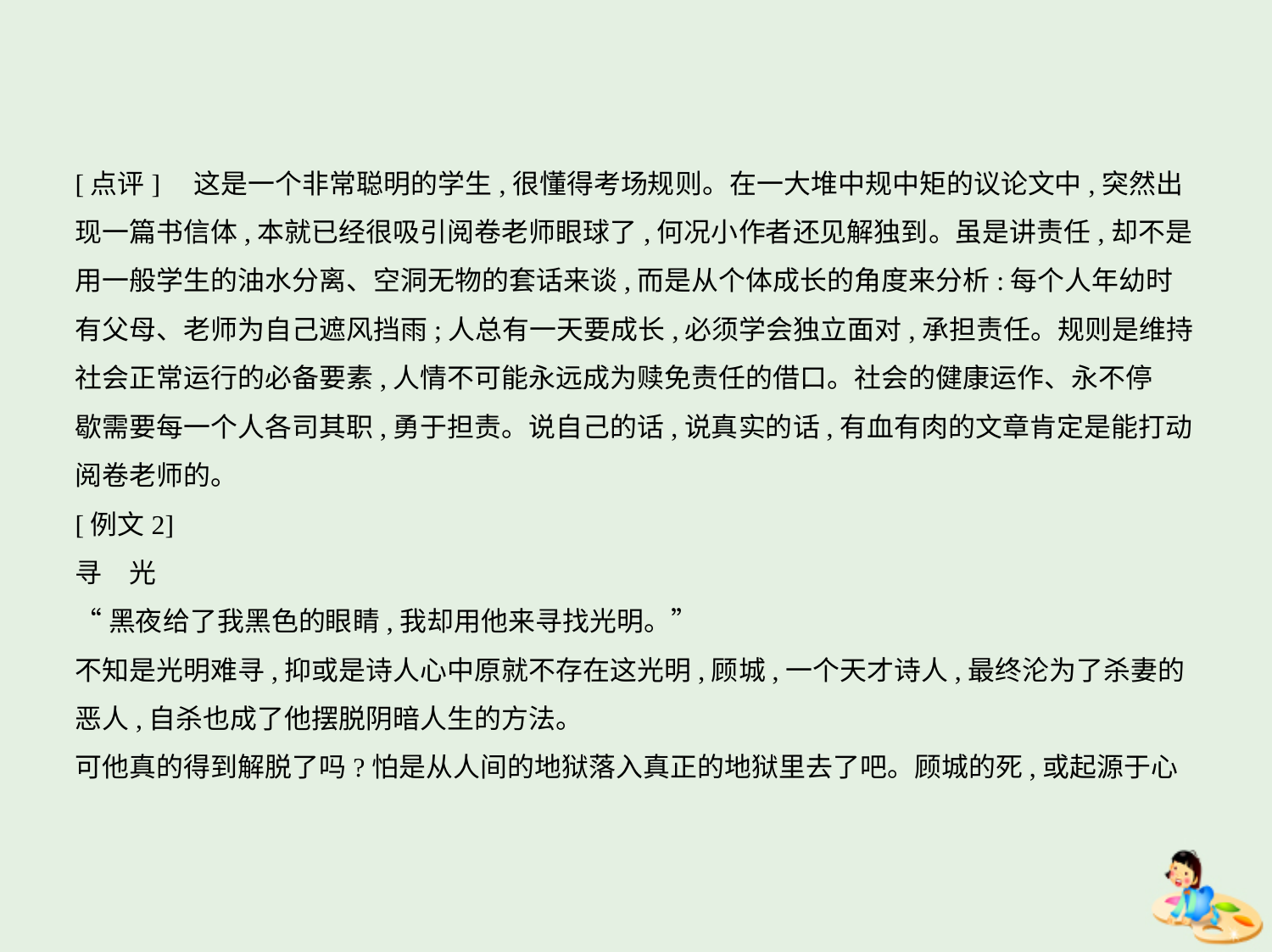

[点评]　这是一个非常聪明的学生,很懂得考场规则。在一大堆中规中矩的议论文中,突然出
现一篇书信体,本就已经很吸引阅卷老师眼球了,何况小作者还见解独到。虽是讲责任,却不是
用一般学生的油水分离、空洞无物的套话来谈,而是从个体成长的角度来分析:每个人年幼时
有父母、老师为自己遮风挡雨;人总有一天要成长,必须学会独立面对,承担责任。规则是维持
社会正常运行的必备要素,人情不可能永远成为赎免责任的借口。社会的健康运作、永不停
歇需要每一个人各司其职,勇于担责。说自己的话,说真实的话,有血有肉的文章肯定是能打动
阅卷老师的。
[例文2]
寻　光
“黑夜给了我黑色的眼睛,我却用他来寻找光明。”
不知是光明难寻,抑或是诗人心中原就不存在这光明,顾城,一个天才诗人,最终沦为了杀妻的
恶人,自杀也成了他摆脱阴暗人生的方法。
可他真的得到解脱了吗?怕是从人间的地狱落入真正的地狱里去了吧。顾城的死,或起源于心